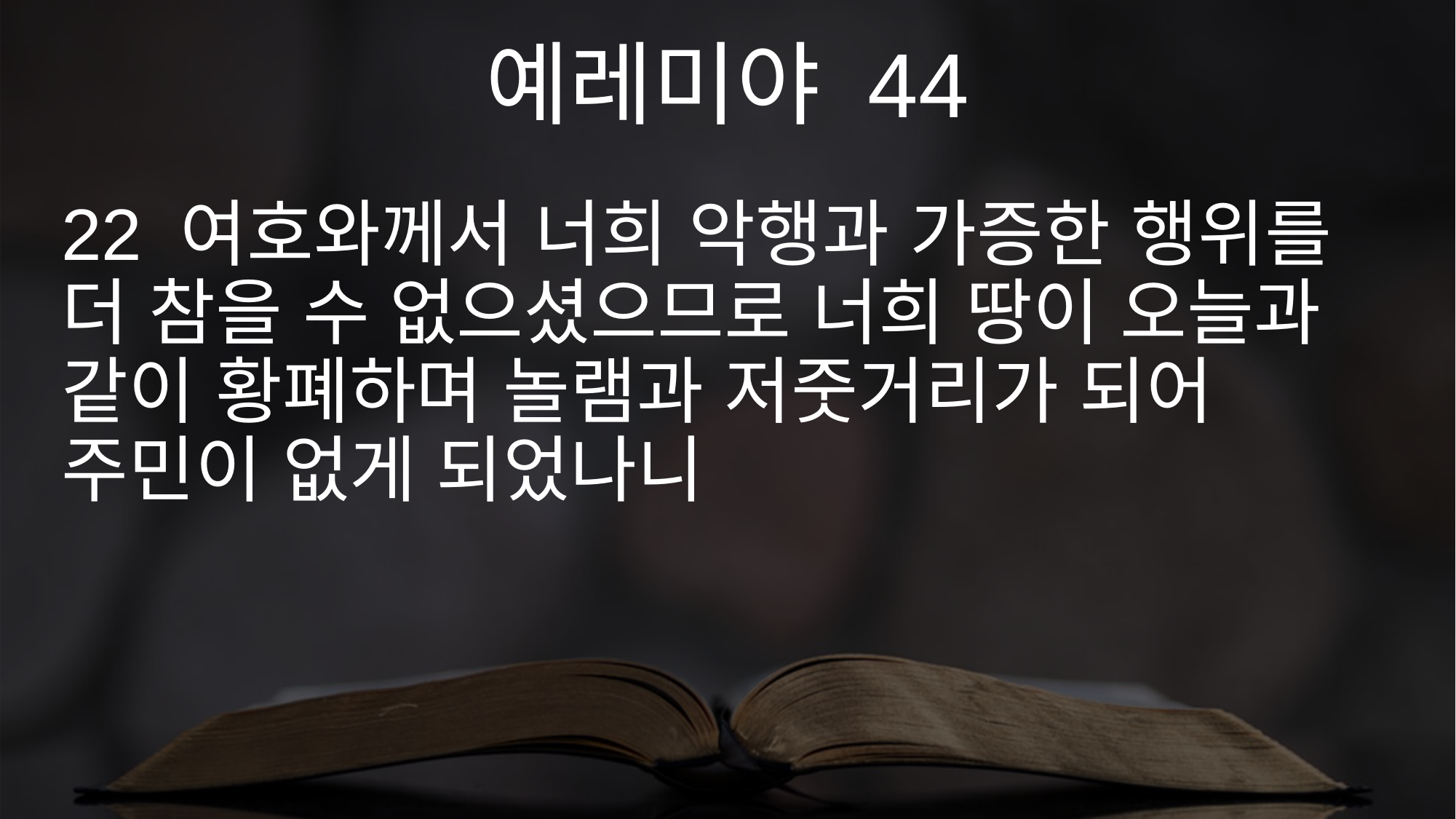

예레미야 44
22 여호와께서 너희 악행과 가증한 행위를 더 참을 수 없으셨으므로 너희 땅이 오늘과 같이 황폐하며 놀램과 저줏거리가 되어 주민이 없게 되었나니